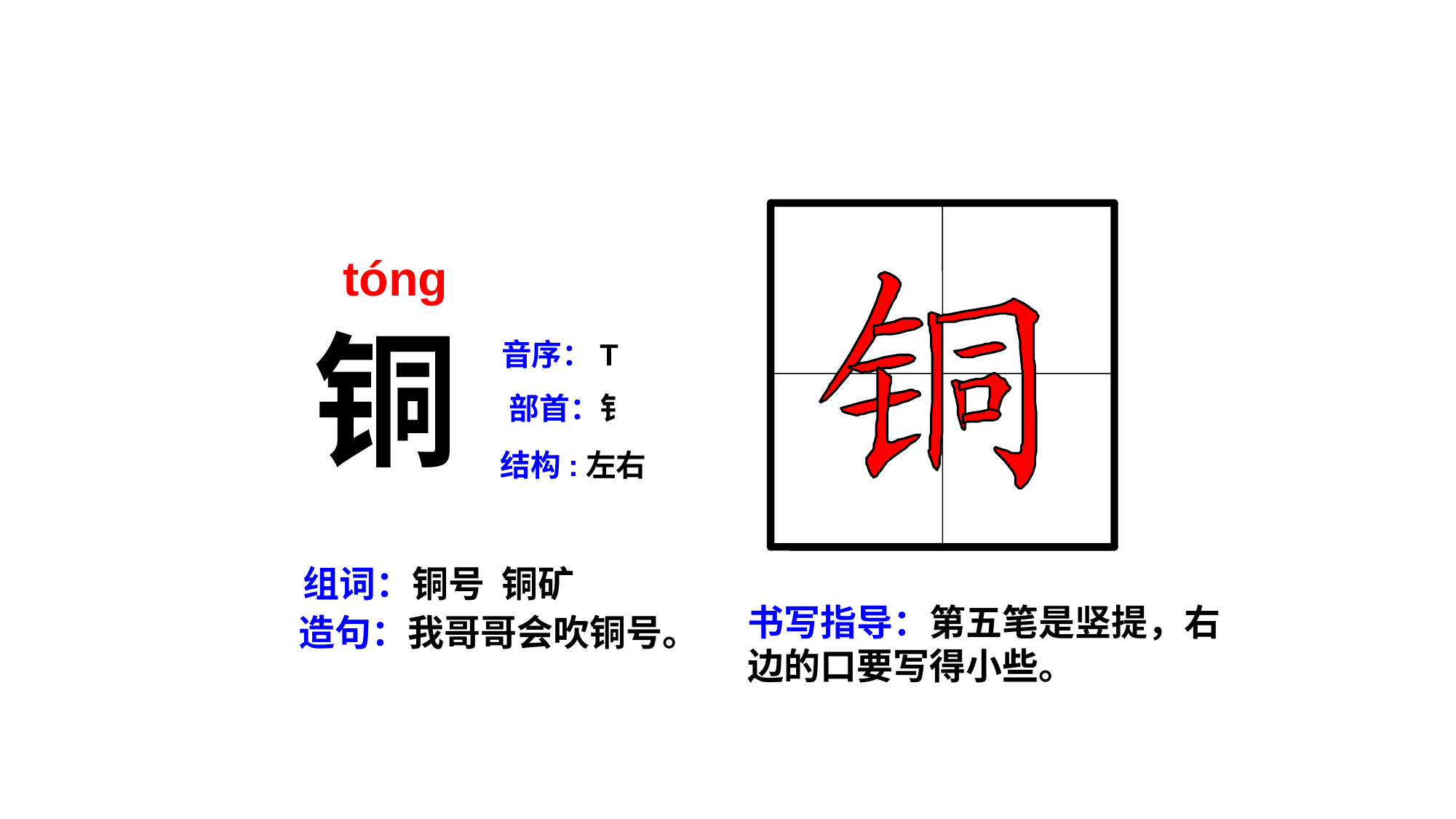

tóng

铜

音序：T

部首：钅

结构:左右
组词：铜号  铜矿
书写指导：第五笔是竖提，右边的口要写得小些。
造句：我哥哥会吹铜号。